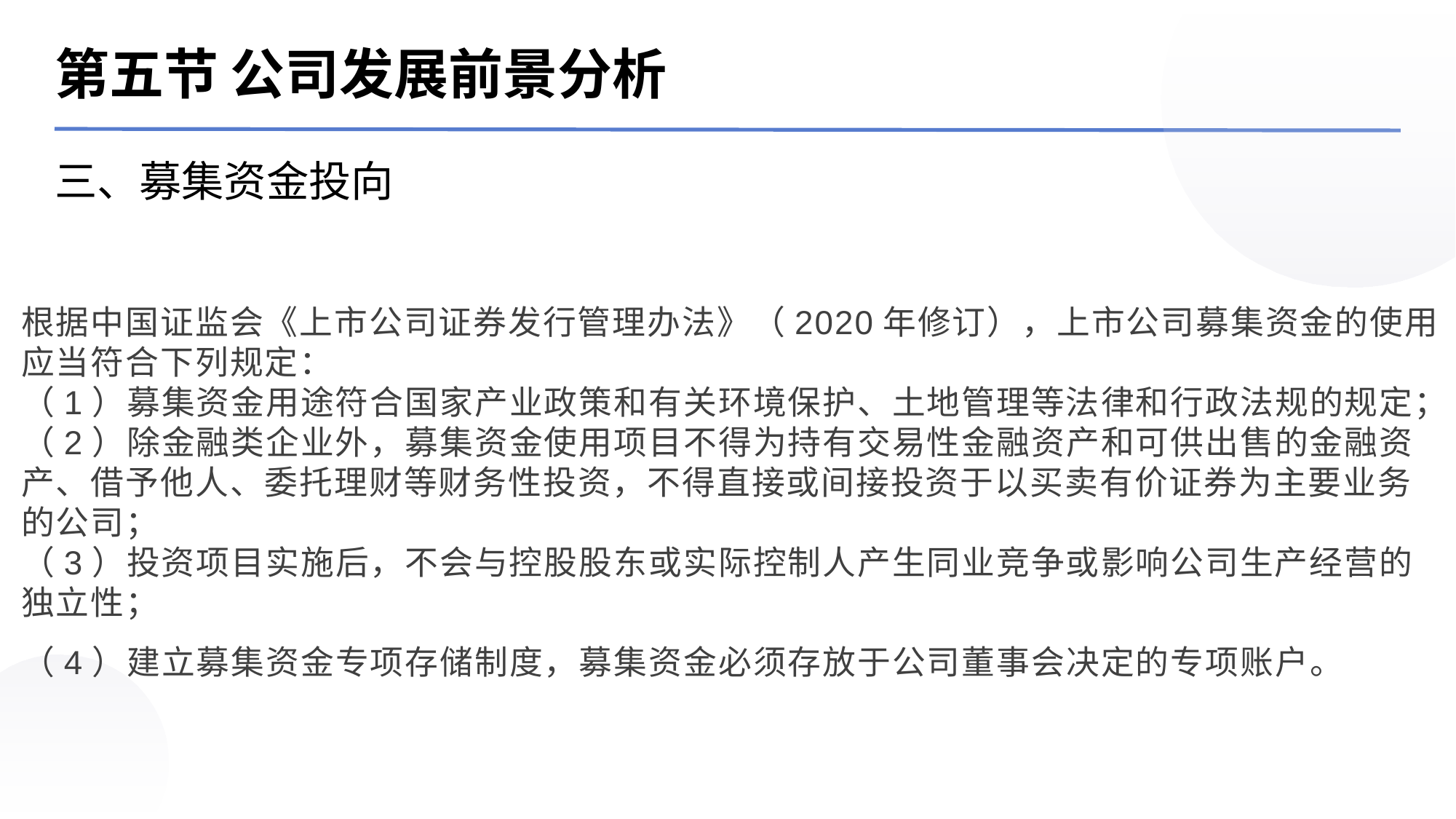

第五节 公司发展前景分析
三、募集资金投向
根据中国证监会《上市公司证券发行管理办法》（2020年修订），上市公司募集资金的使用应当符合下列规定：
（1）募集资金用途符合国家产业政策和有关环境保护、土地管理等法律和行政法规的规定；
（2）除金融类企业外，募集资金使用项目不得为持有交易性金融资产和可供出售的金融资产、借予他人、委托理财等财务性投资，不得直接或间接投资于以买卖有价证券为主要业务的公司；
（3）投资项目实施后，不会与控股股东或实际控制人产生同业竞争或影响公司生产经营的独立性；
（4）建立募集资金专项存储制度，募集资金必须存放于公司董事会决定的专项账户。

86